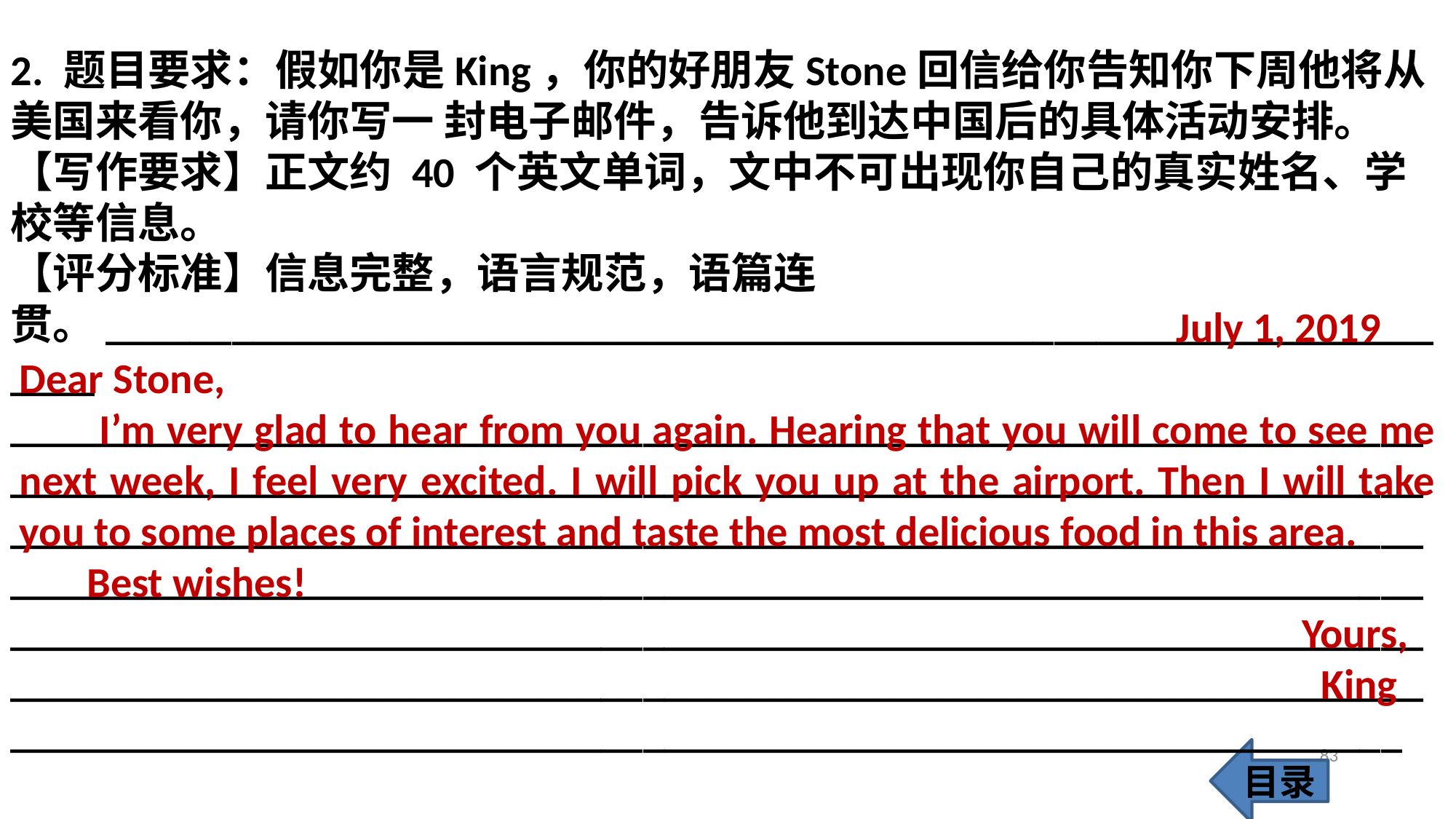

2. 题目要求：假如你是King，你的好朋友Stone回信给你告知你下周他将从美国来看你，请你写一 封电子邮件，告诉他到达中国后的具体活动安排。
【写作要求】正文约 40 个英文单词，文中不可出现你自己的真实姓名、学校等信息。
【评分标准】信息完整，语言规范，语篇连贯。___________________________________________________________________
___________________________________________________________________
___________________________________________________________________
___________________________________________________________________
___________________________________________________________________
___________________________________________________________________
___________________________________________________________________
__________________________________________________________________
                                                                                                                        July 1, 2019
Dear Stone,
       I’m very glad to hear from you again. Hearing that you will come to see me next week, I feel very excited. I will pick you up at the airport. Then I will take you to some places of interest and taste the most delicious food in this area.
       Best wishes!
                                                                                                                                     Yours,
                                                                                                                                       King
83
目录